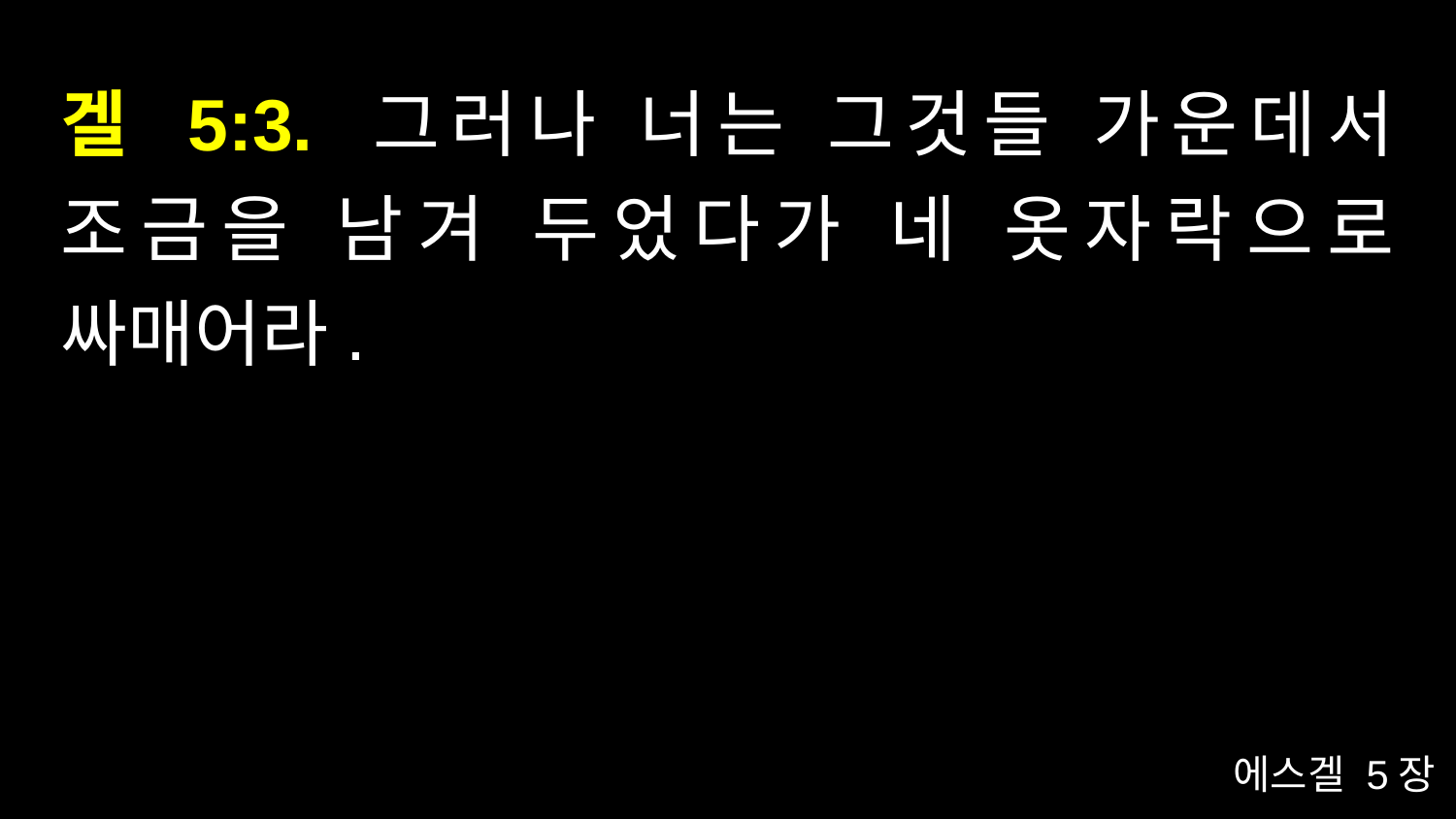

# 겔 5:3. 그러나 너는 그것들 가운데서 조금을 남겨 두었다가 네 옷자락으로 싸매어라.
에스겔 5장